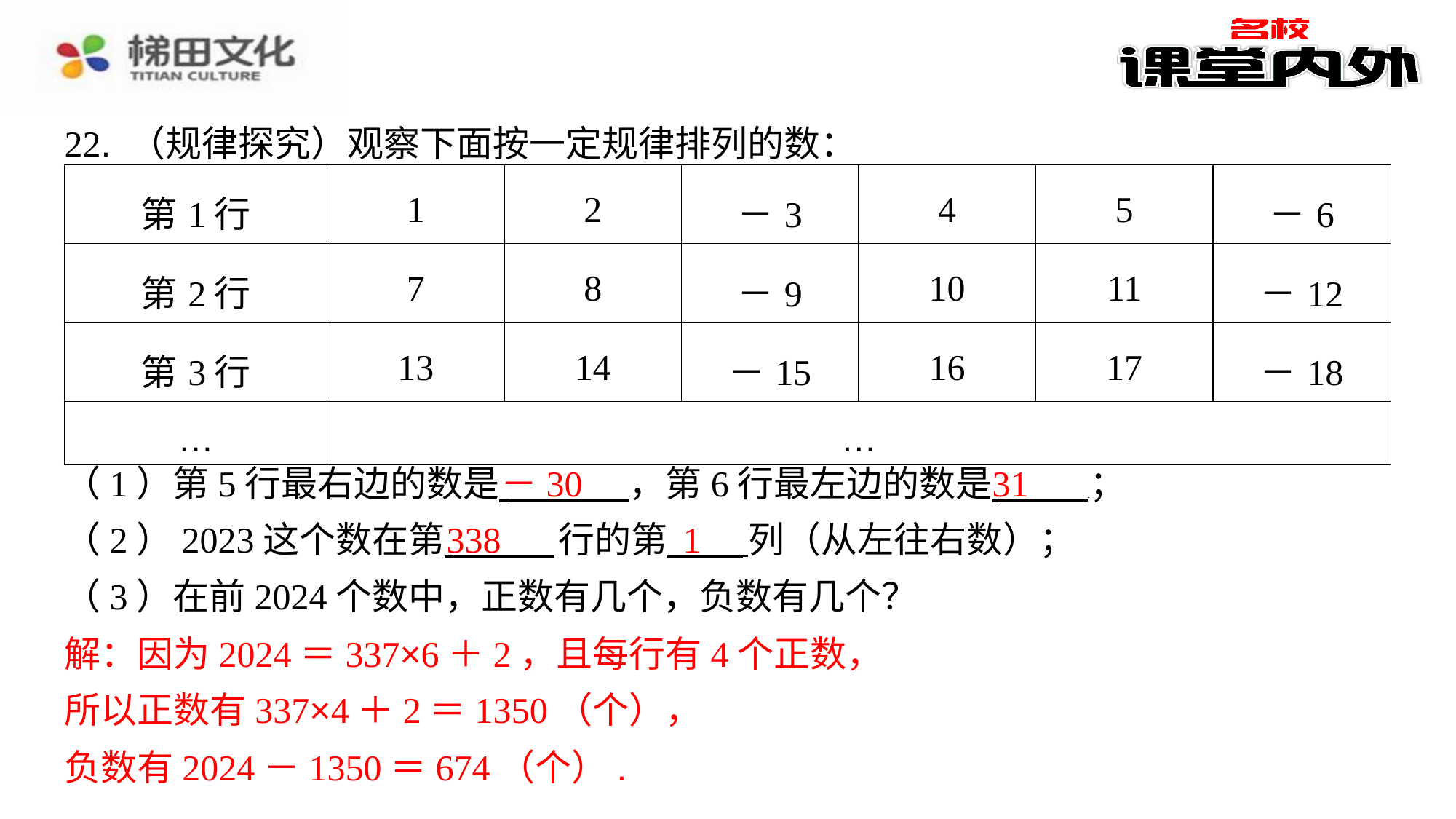

22. （规律探究）观察下面按一定规律排列的数：
| 第1行 | 1 | 2 | －3 | 4 | 5 | －6 |
| --- | --- | --- | --- | --- | --- | --- |
| 第2行 | 7 | 8 | －9 | 10 | 11 | －12 |
| 第3行 | 13 | 14 | －15 | 16 | 17 | －18 |
| … | … |  |  |  |  |  |
－30
31
（1）第5行最右边的数是                    ，第6行最左边的数是               ⁠；
（2）2023这个数在第                 行的第            列（从左往右数）；
（3）在前2024个数中，正数有几个，负数有几个？
解：因为2024＝337×6＋2，且每行有4个正数，
所以正数有337×4＋2＝1350（个），
负数有2024－1350＝674（个）.
338
1
解：因为2024＝337×6＋2，且每行有4个正数，
所以正数有337×4＋2＝1350（个），
负数有2024－1350＝674（个）.